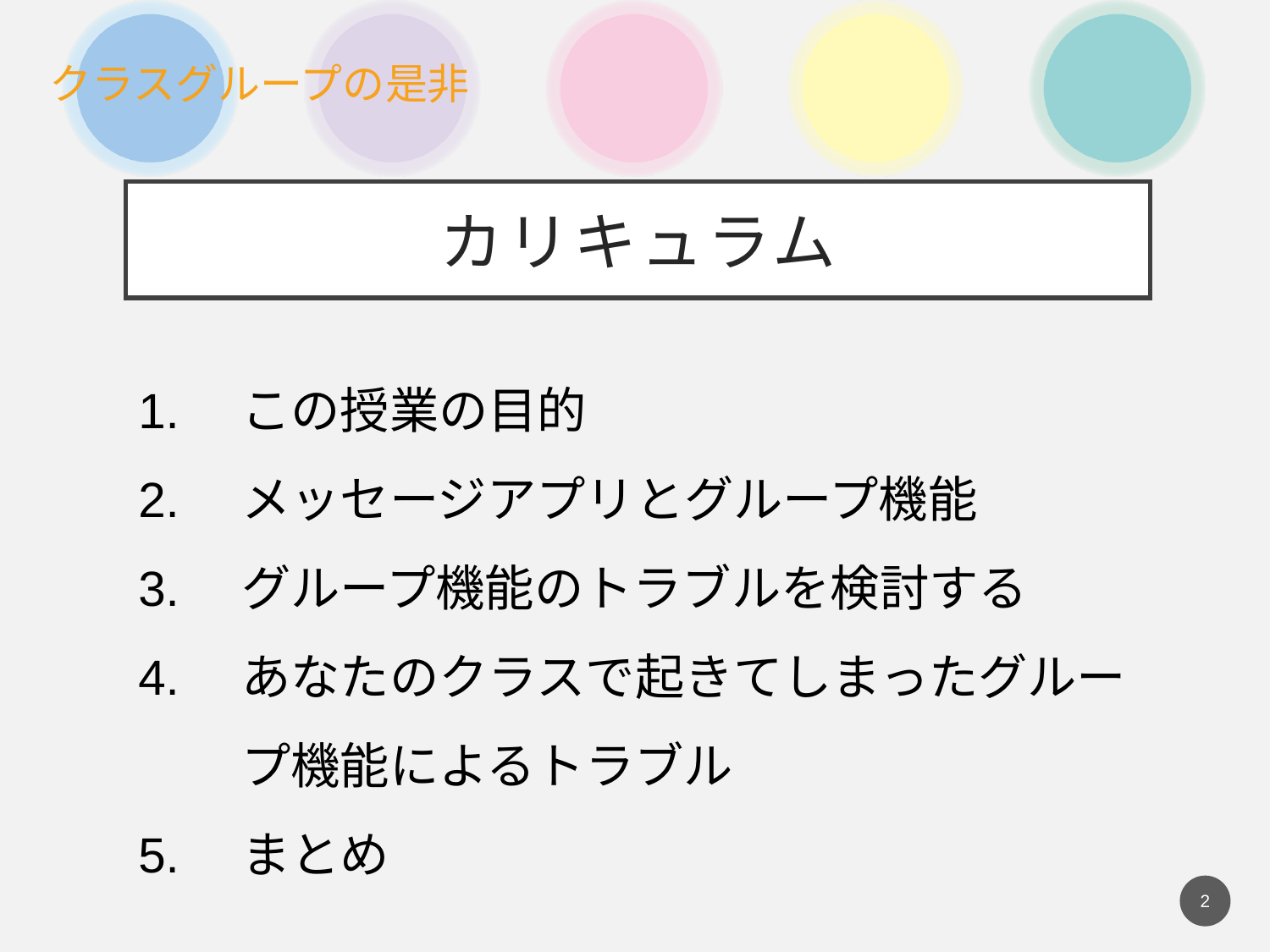

カリキュラム
この授業の目的
メッセージアプリとグループ機能
グループ機能のトラブルを検討する
あなたのクラスで起きてしまったグループ機能によるトラブル
まとめ

2